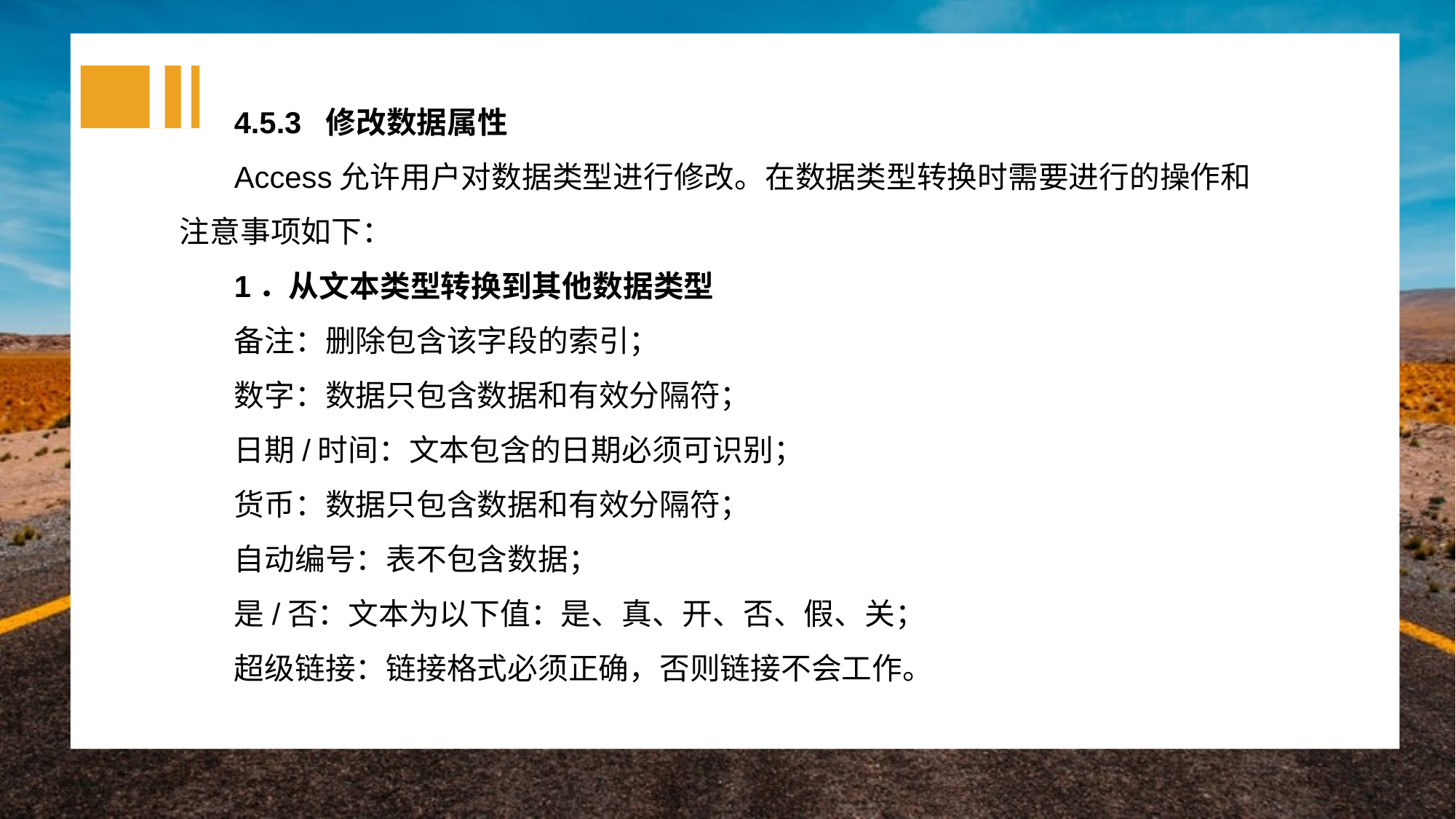

4.5.3  修改数据属性
Access允许用户对数据类型进行修改。在数据类型转换时需要进行的操作和注意事项如下：
1．从文本类型转换到其他数据类型
备注：删除包含该字段的索引；
数字：数据只包含数据和有效分隔符；
日期/时间：文本包含的日期必须可识别；
货币：数据只包含数据和有效分隔符；
自动编号：表不包含数据；
是/否：文本为以下值：是、真、开、否、假、关；
超级链接：链接格式必须正确，否则链接不会工作。